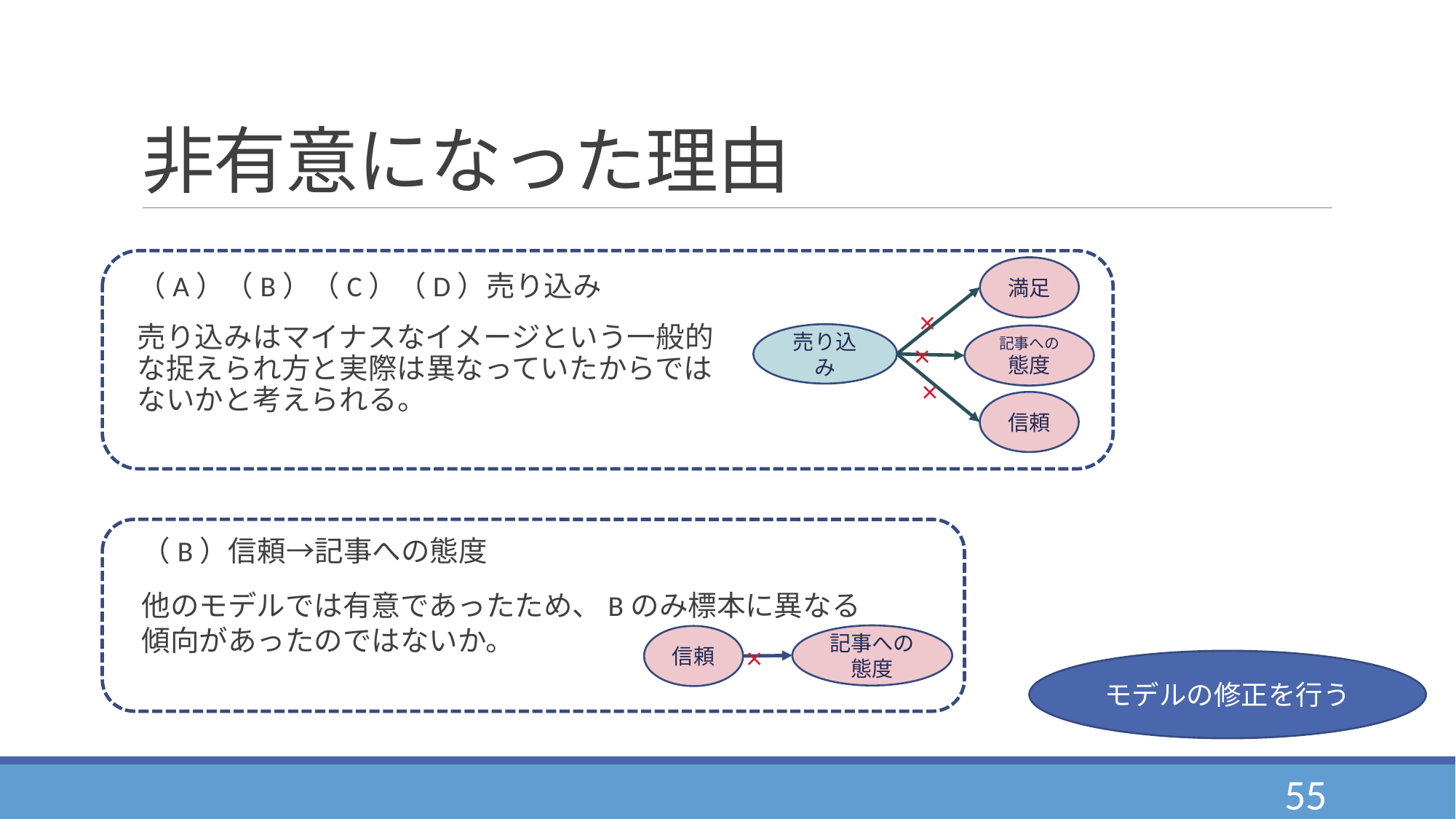

# 非有意になった理由

満足
売り込み
記事への態度
信頼
×
×
×
（A）（B）（C）（D）売り込み
売り込みはマイナスなイメージという一般的な捉えられ方と実際は異なっていたからではないかと考えられる。

（B）信頼→記事への態度

他のモデルでは有意であったため、Bのみ標本に異なる傾向があったのではないか。
記事への態度
信頼
×
モデルの修正を行う
55